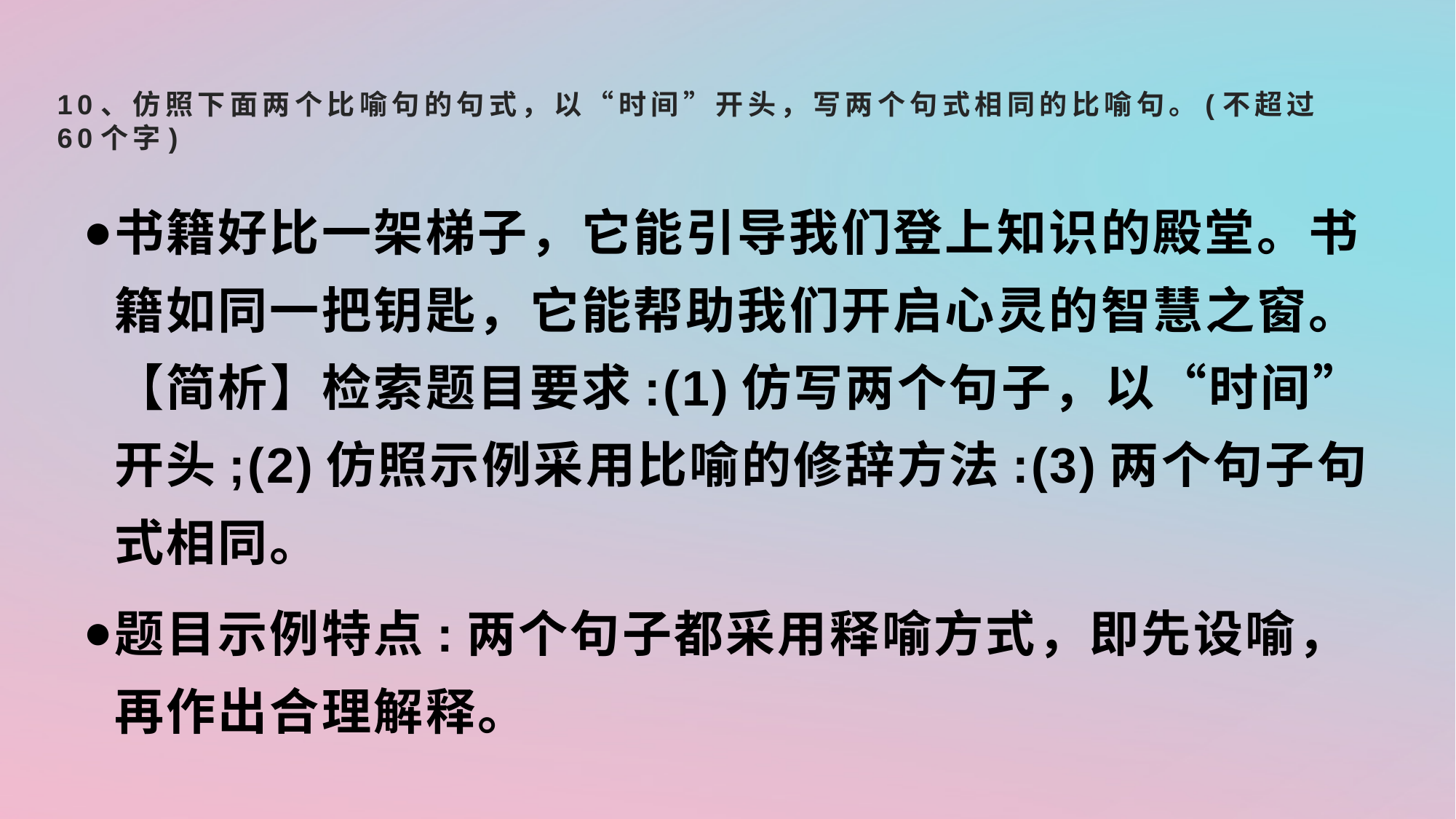

# 10、仿照下面两个比喻句的句式，以“时间”开头，写两个句式相同的比喻句。(不超过60个字)
书籍好比一架梯子，它能引导我们登上知识的殿堂。书籍如同一把钥匙，它能帮助我们开启心灵的智慧之窗。【简析】检索题目要求:(1)仿写两个句子，以“时间”开头;(2)仿照示例采用比喻的修辞方法:(3)两个句子句式相同。
题目示例特点:两个句子都采用释喻方式，即先设喻，再作出合理解释。